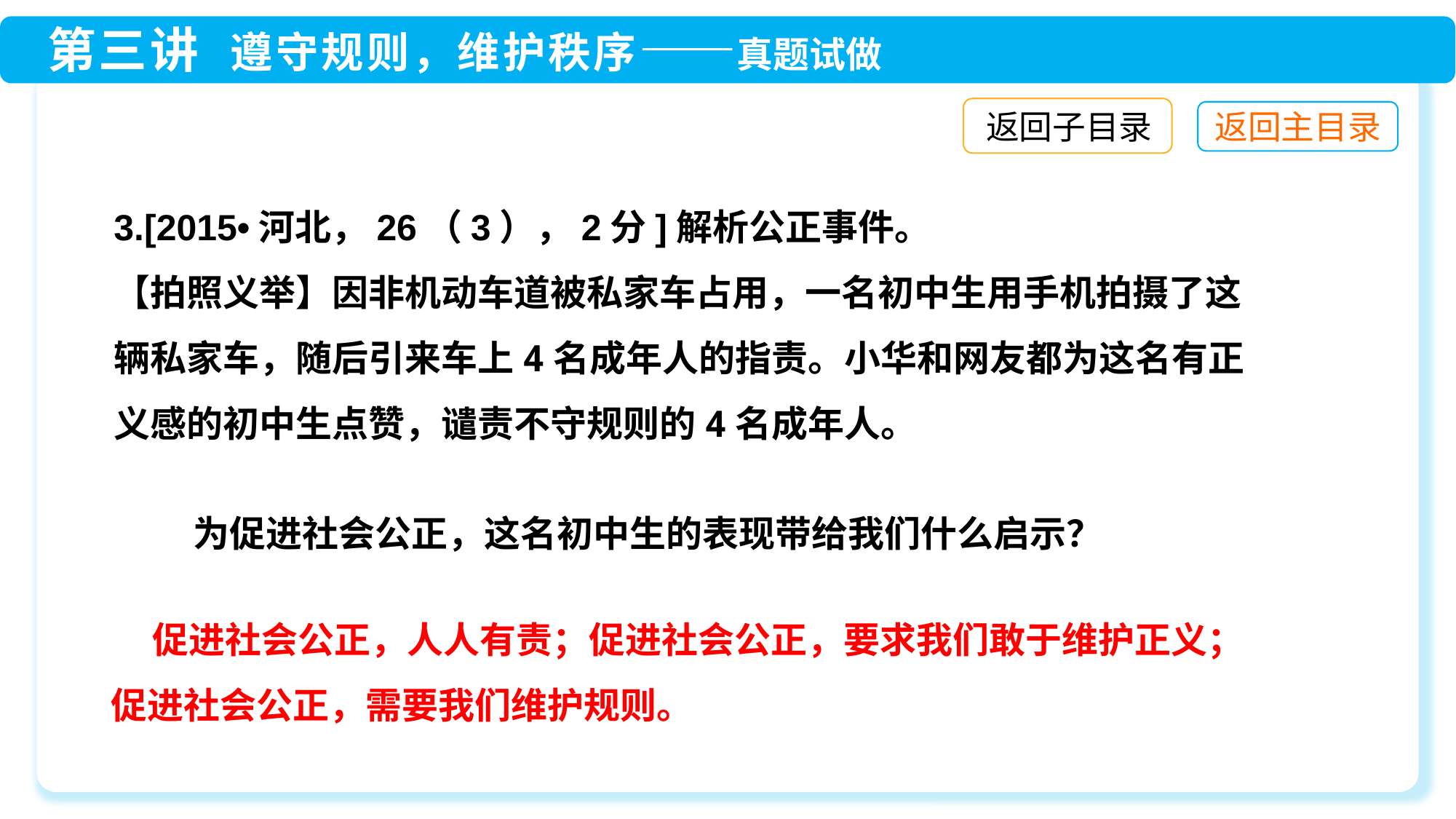

返回子目录

3.[2015•河北，26（3），2分]解析公正事件。
【拍照义举】因非机动车道被私家车占用，一名初中生用手机拍摄了这辆私家车，随后引来车上4名成年人的指责。小华和网友都为这名有正义感的初中生点赞，谴责不守规则的4名成年人。
         为促进社会公正，这名初中生的表现带给我们什么启示？
    促进社会公正，人人有责；促进社会公正，要求我们敢于维护正义；促进社会公正，需要我们维护规则。